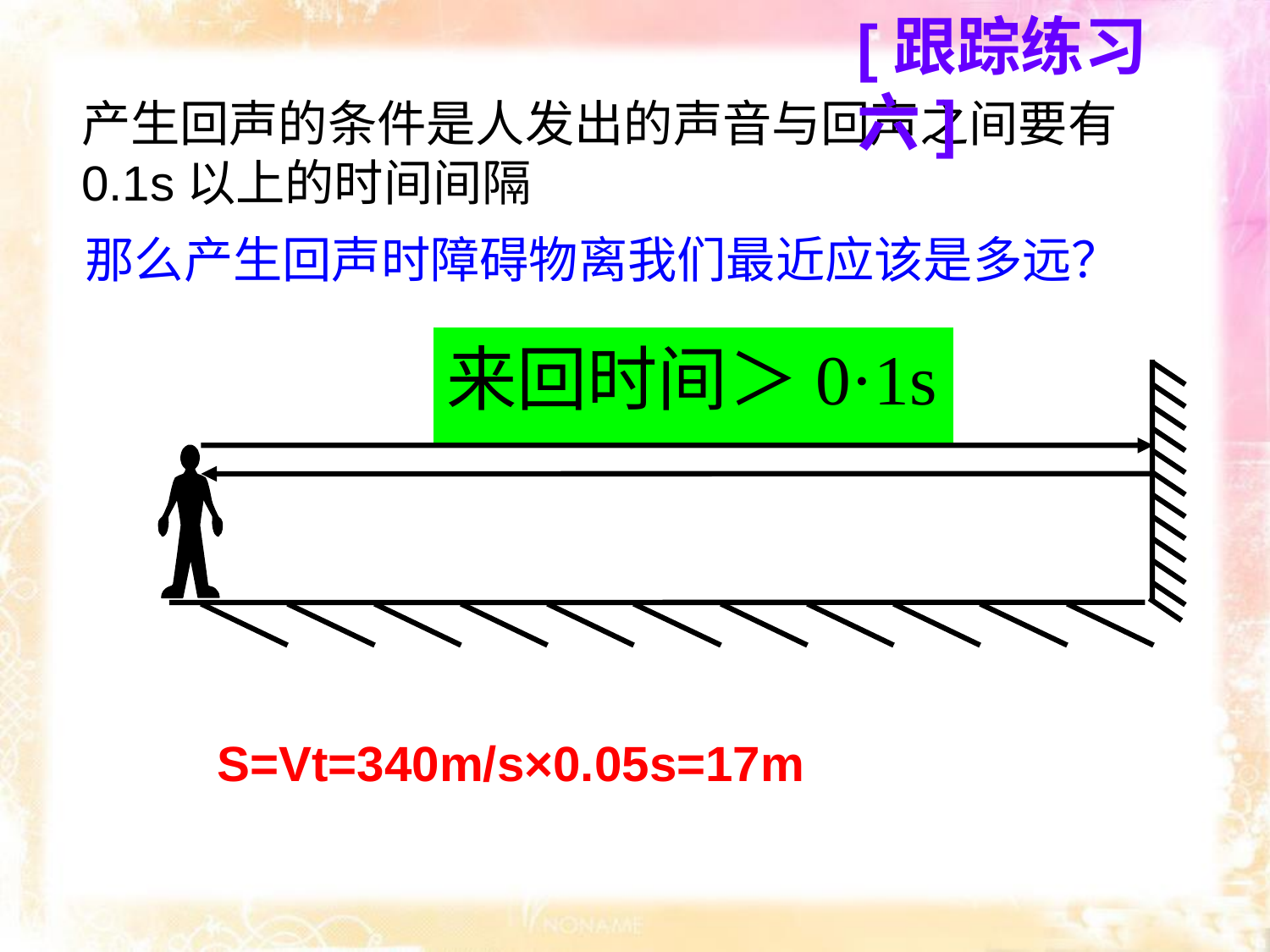

[跟踪练习六]
产生回声的条件是人发出的声音与回声之间要有0.1s以上的时间间隔
那么产生回声时障碍物离我们最近应该是多远？
来回时间＞0·1s

S=Vt=340m/s×0.05s=17m